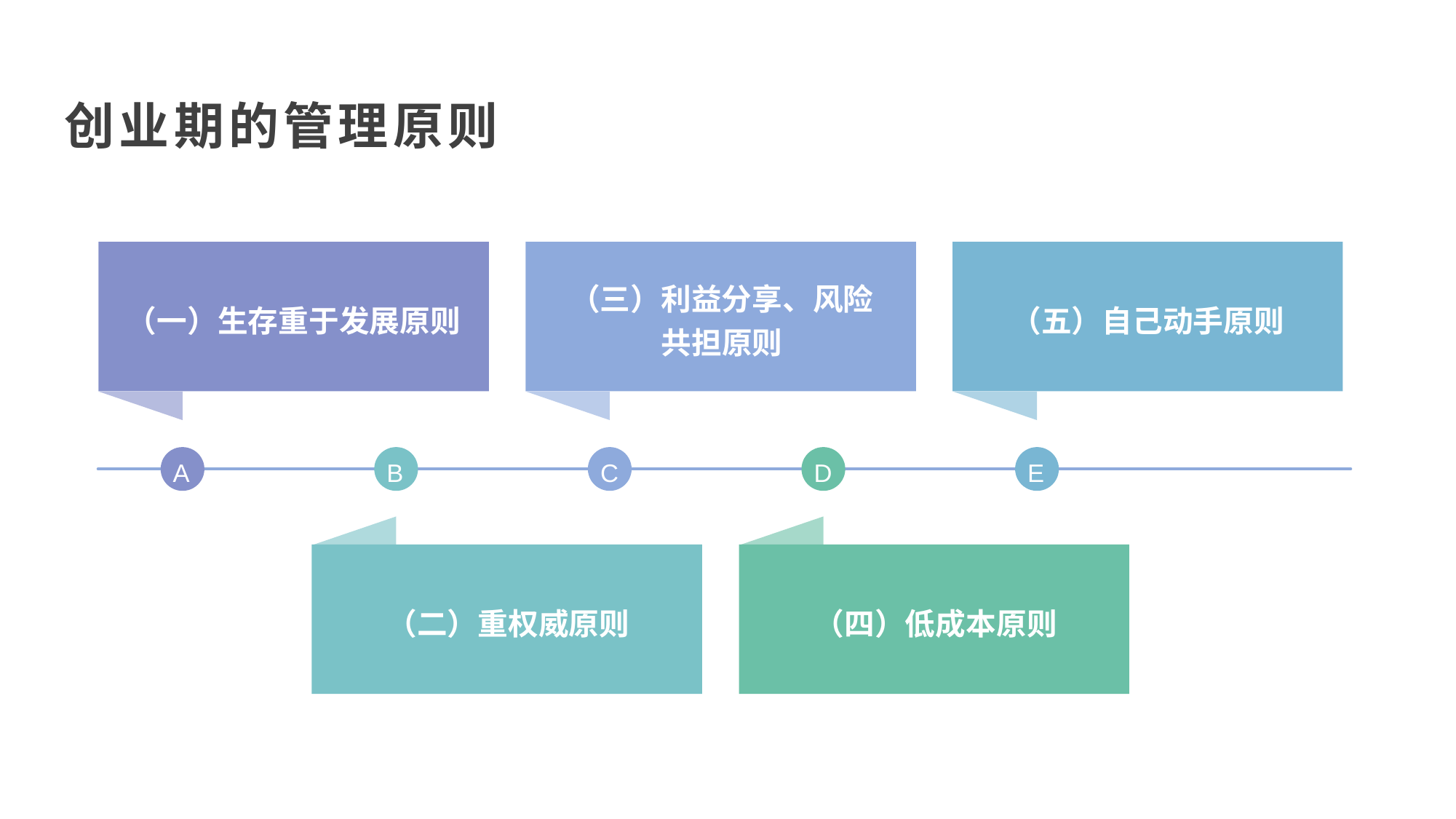

创业期的管理原则

（三）利益分享、风险共担原则
（一）生存重于发展原则
（五）自己动手原则

A
B
C
D
E

（二）重权威原则
（四）低成本原则